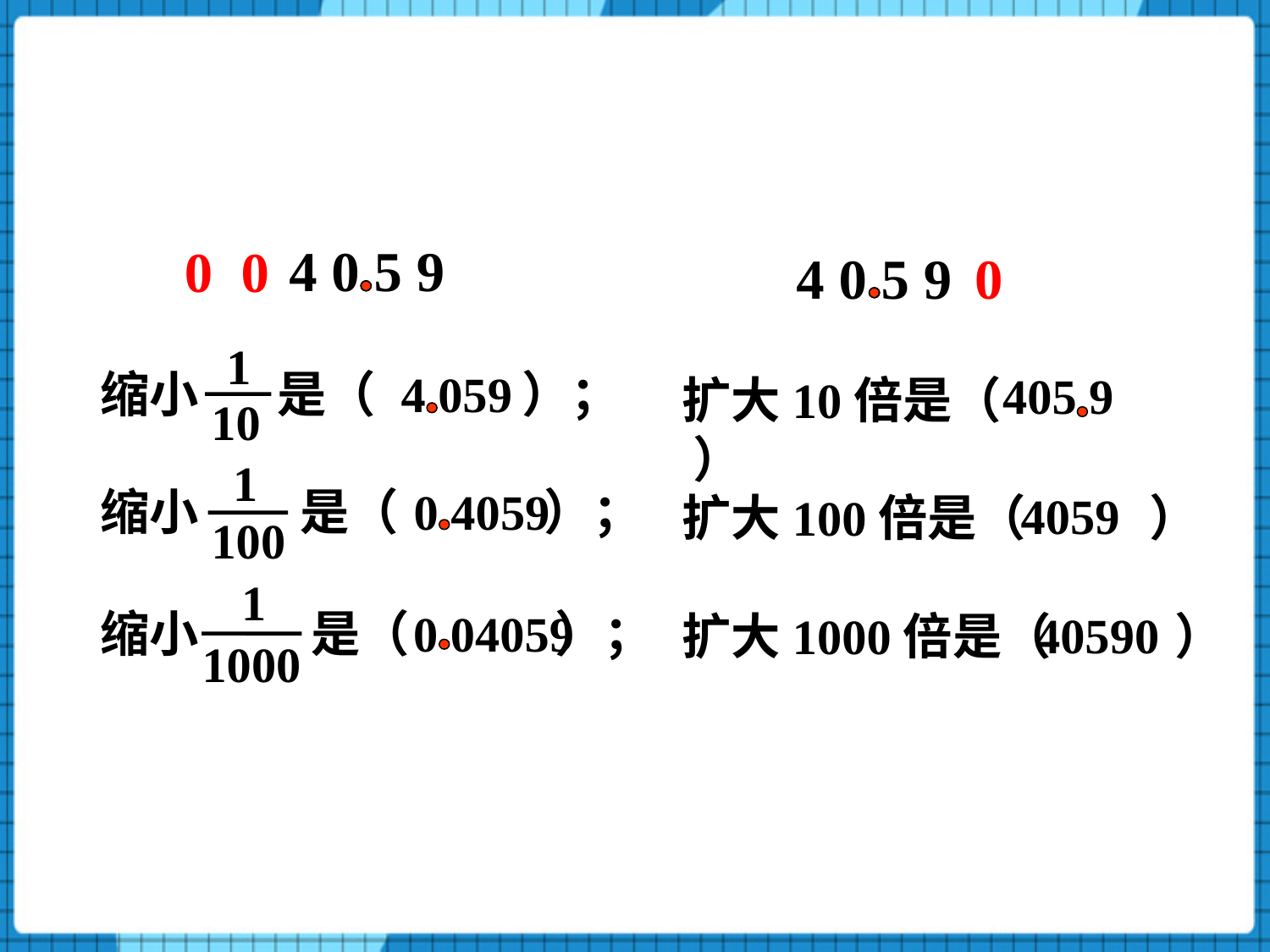

4 0 5 9
0
0
4 0 5 9
0

1
10

  缩小       是（             ）；
4 059

405 9

扩大10倍是（            ）
1
100

  缩小         是（             ）；
0 4059

4059
扩大100倍是（           ）
1
1000

  缩小          是（             ）；
0 04059

40590
扩大1000倍是（           ）